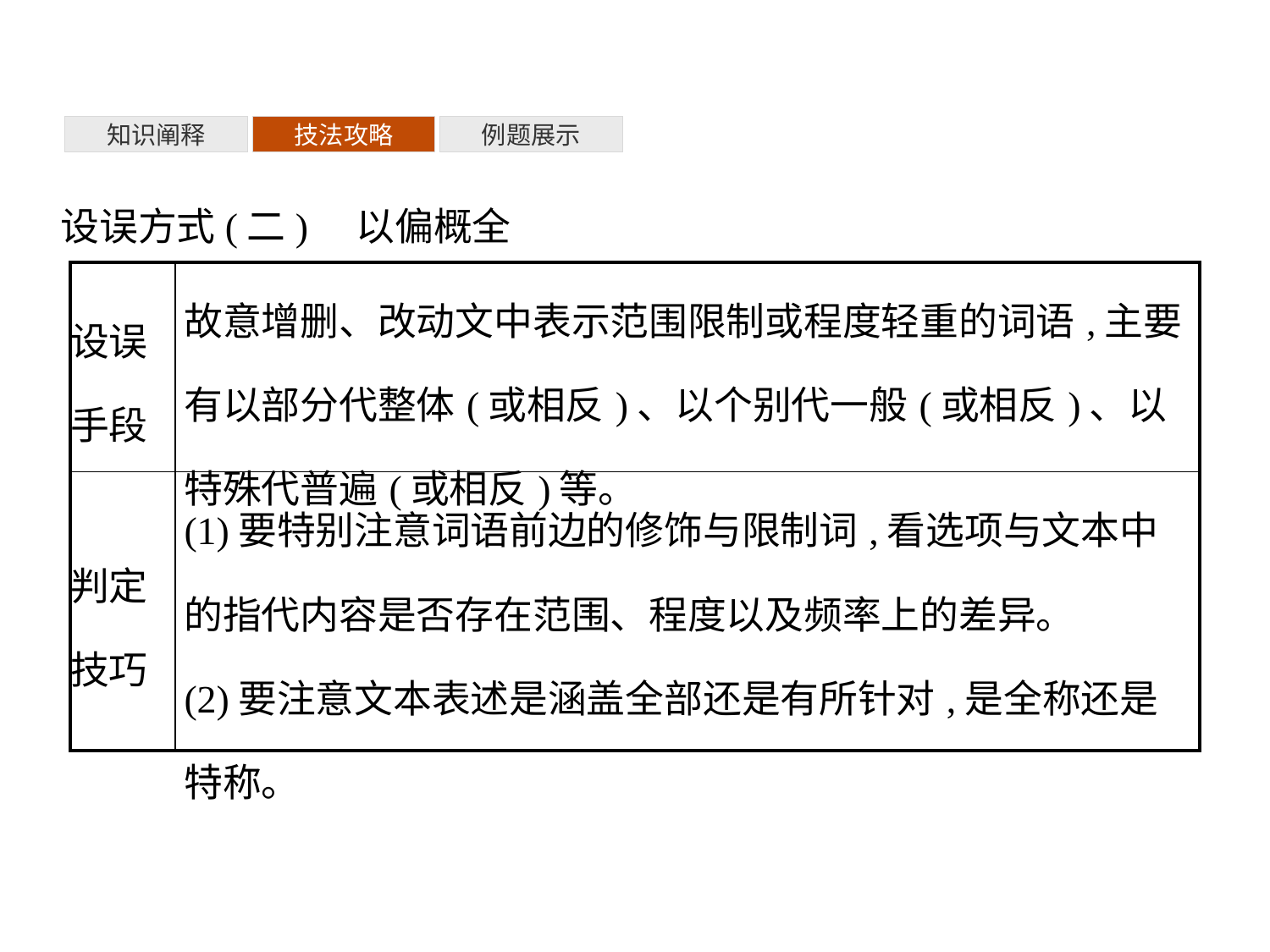

知识阐释
技法攻略
例题展示
设误方式(二)　以偏概全
| 设误 手段 | 故意增删、改动文中表示范围限制或程度轻重的词语,主要有以部分代整体(或相反)、以个别代一般(或相反)、以特殊代普遍(或相反)等。 |
| --- | --- |
| 判定 技巧 | (1)要特别注意词语前边的修饰与限制词,看选项与文本中的指代内容是否存在范围、程度以及频率上的差异。 (2)要注意文本表述是涵盖全部还是有所针对,是全称还是特称。 |